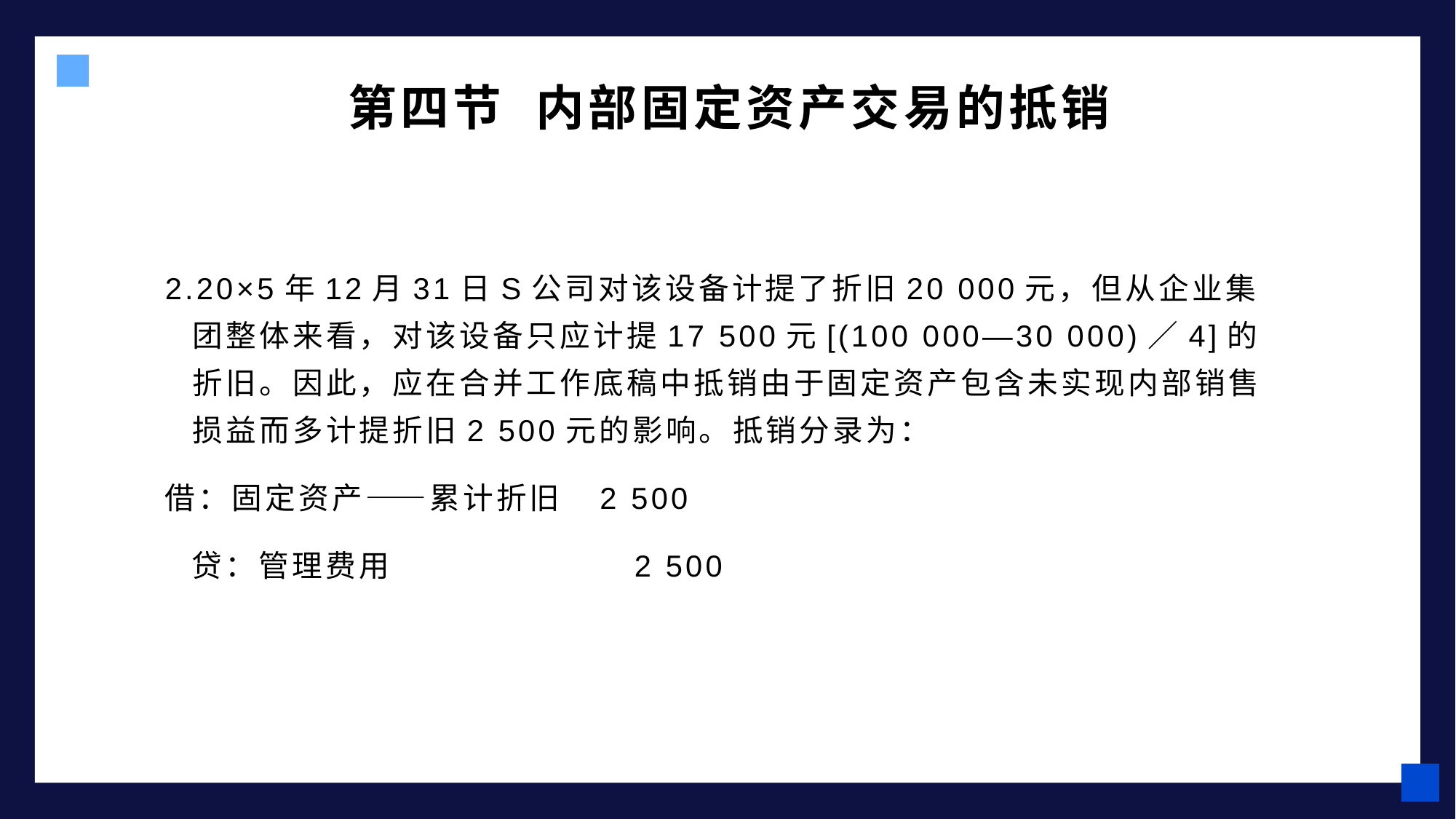

第四节  内部固定资产交易的抵销
2.20×5年12月31日S公司对该设备计提了折旧20 000元，但从企业集团整体来看，对该设备只应计提17 500元[(100 000—30 000)／4]的折旧。因此，应在合并工作底稿中抵销由于固定资产包含未实现内部销售损益而多计提折旧2 500元的影响。抵销分录为：
借：固定资产——累计折旧   2 500
  贷：管理费用                        2 500